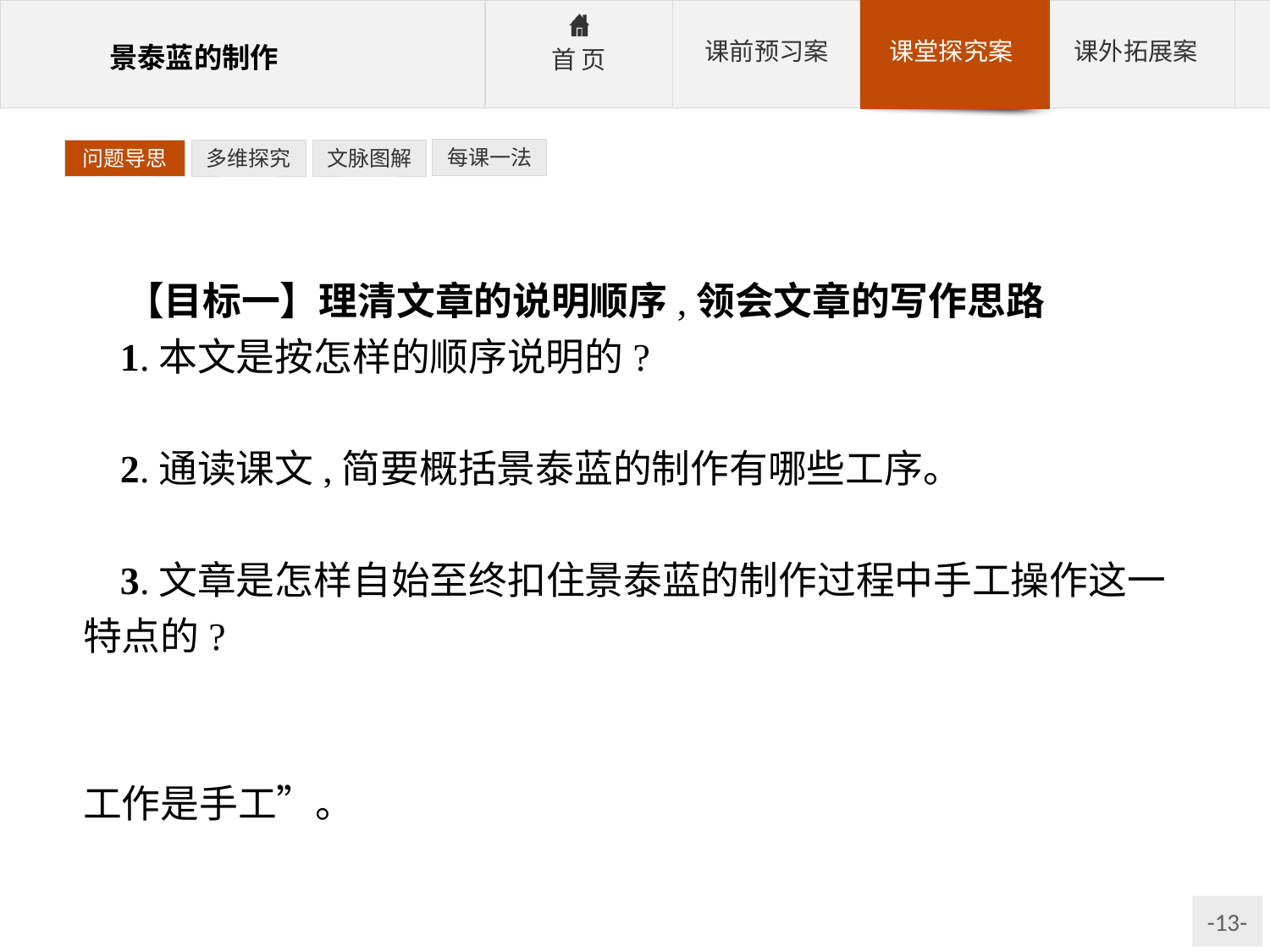

每课一法
问题导思
多维探究
文脉图解
【目标一】理清文章的说明顺序,领会文章的写作思路
1.本文是按怎样的顺序说明的?
参考答案:按景泰蓝的制作过程,以先后顺序进行说明。
2.通读课文,简要概括景泰蓝的制作有哪些工序。
参考答案:制胎,掐丝,点蓝,烧蓝,打磨,镀金。
3.文章是怎样自始至终扣住景泰蓝的制作过程中手工操作这一特点的?
参考答案:每道工序都有提示:“打”“粘”“填”“烧”“磨”“镀”。文章开头点明“手工艺品”,结尾再强调“全部工作是手工”。